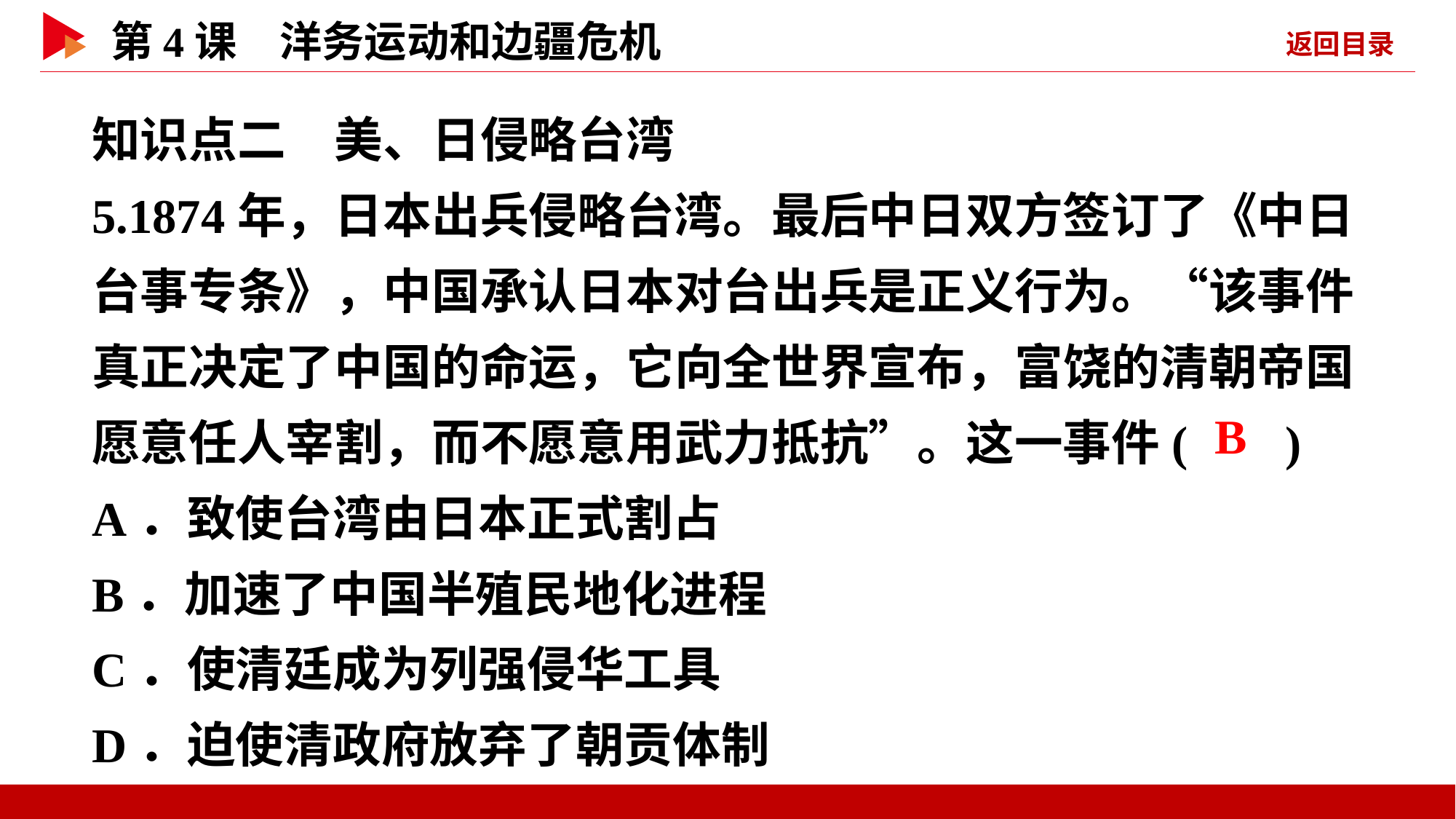

知识点二　美、日侵略台湾
5.1874年，日本出兵侵略台湾。最后中日双方签订了《中日台事专条》，中国承认日本对台出兵是正义行为。“该事件真正决定了中国的命运，它向全世界宣布，富饶的清朝帝国愿意任人宰割，而不愿意用武力抵抗”。这一事件(        )
A．致使台湾由日本正式割占
B．加速了中国半殖民地化进程
C．使清廷成为列强侵华工具
D．迫使清政府放弃了朝贡体制
   B